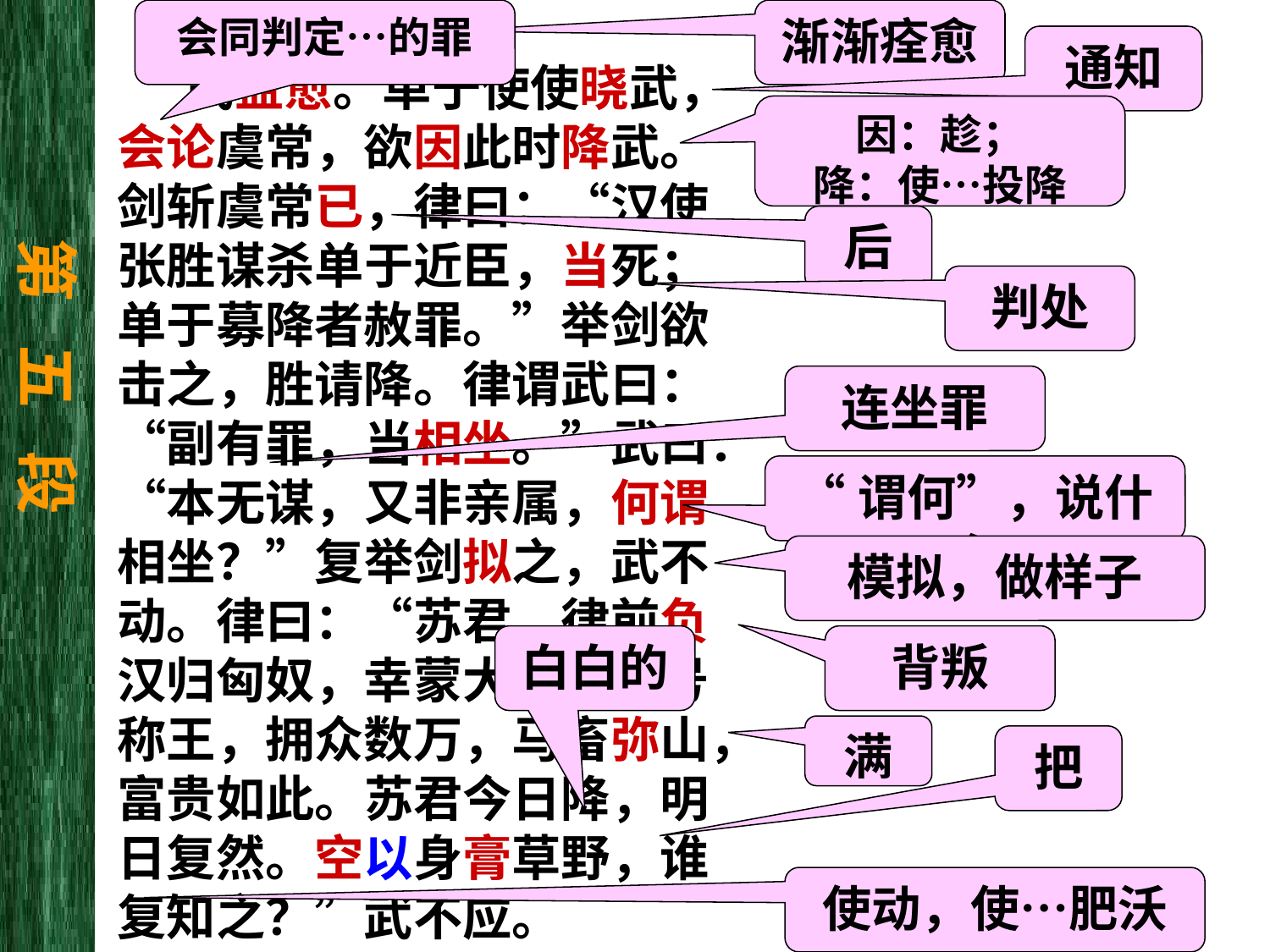

会同判定…的罪
渐渐痊愈
通知
     武益愈。单于使使晓武，会论虞常，欲因此时降武。剑斩虞常已，律曰：“汉使张胜谋杀单于近臣，当死；单于募降者赦罪。”举剑欲击之，胜请降。律谓武曰：“副有罪，当相坐。”武曰：“本无谋，又非亲属，何谓相坐？”复举剑拟之，武不动。律曰：“苏君，律前负汉归匈奴，幸蒙大恩，赐号称王，拥众数万，马畜弥山，富贵如此。苏君今日降，明日复然。空以身膏草野，谁复知之？”武不应。
因：趁；
降：使…投降
后
第   五   段
判处
连坐罪
“谓何”，说什么
模拟，做样子
白白的
背叛
满
把
使动，使…肥沃